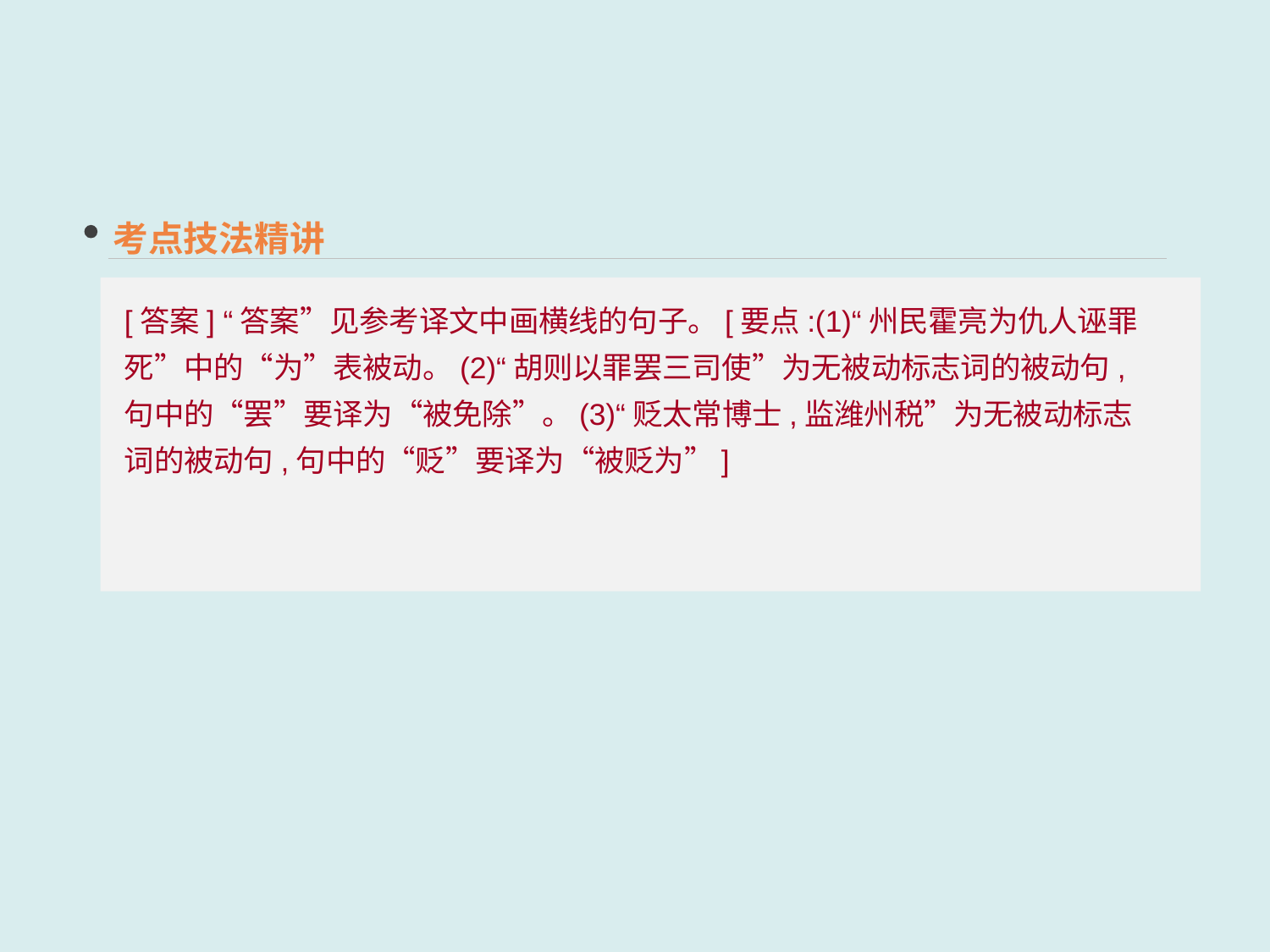

考点技法精讲

[答案] “答案”见参考译文中画横线的句子。[要点:(1)“州民霍亮为仇人诬罪死”中的“为”表被动。(2)“胡则以罪罢三司使”为无被动标志词的被动句,句中的“罢”要译为“被免除”。(3)“贬太常博士,监潍州税”为无被动标志词的被动句,句中的“贬”要译为“被贬为”]